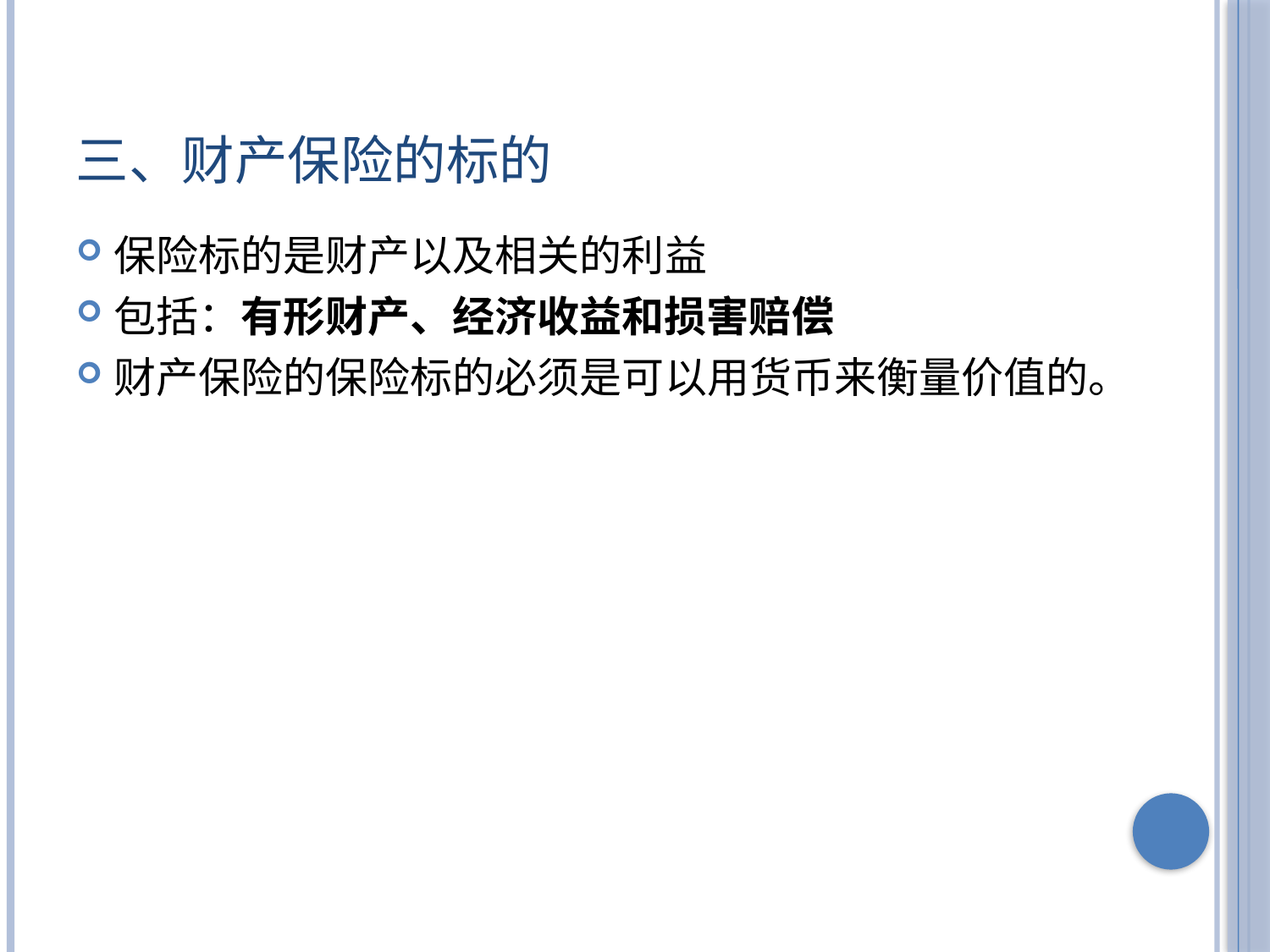

# 三、财产保险的标的
保险标的是财产以及相关的利益
包括：有形财产、经济收益和损害赔偿
财产保险的保险标的必须是可以用货币来衡量价值的。